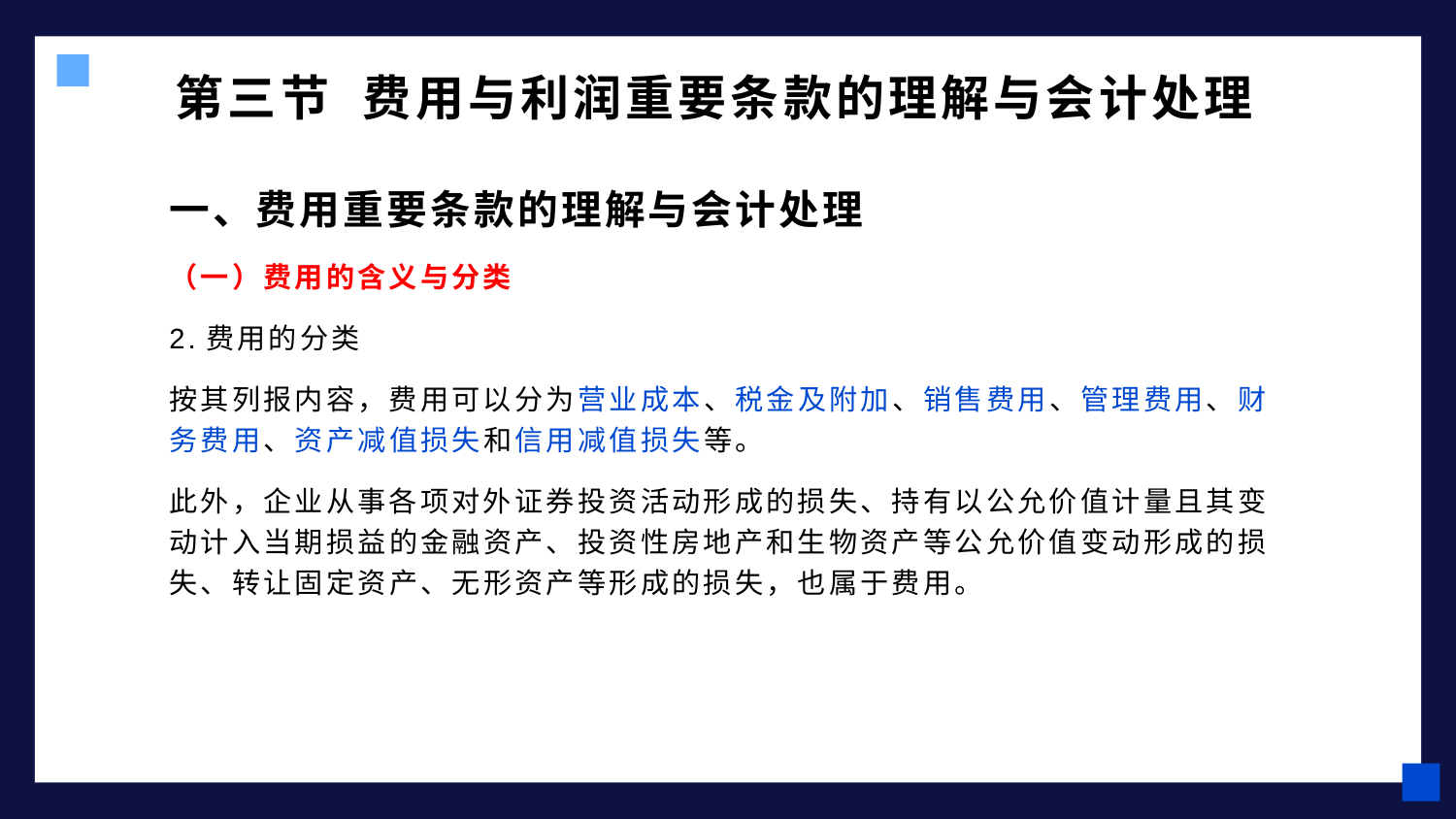

# 第三节  费用与利润重要条款的理解与会计处理
一、费用重要条款的理解与会计处理
（一）费用的含义与分类
2.费用的分类
按其列报内容，费用可以分为营业成本、税金及附加、销售费用、管理费用、财务费用、资产减值损失和信用减值损失等。
此外，企业从事各项对外证券投资活动形成的损失、持有以公允价值计量且其变动计入当期损益的金融资产、投资性房地产和生物资产等公允价值变动形成的损失、转让固定资产、无形资产等形成的损失，也属于费用。